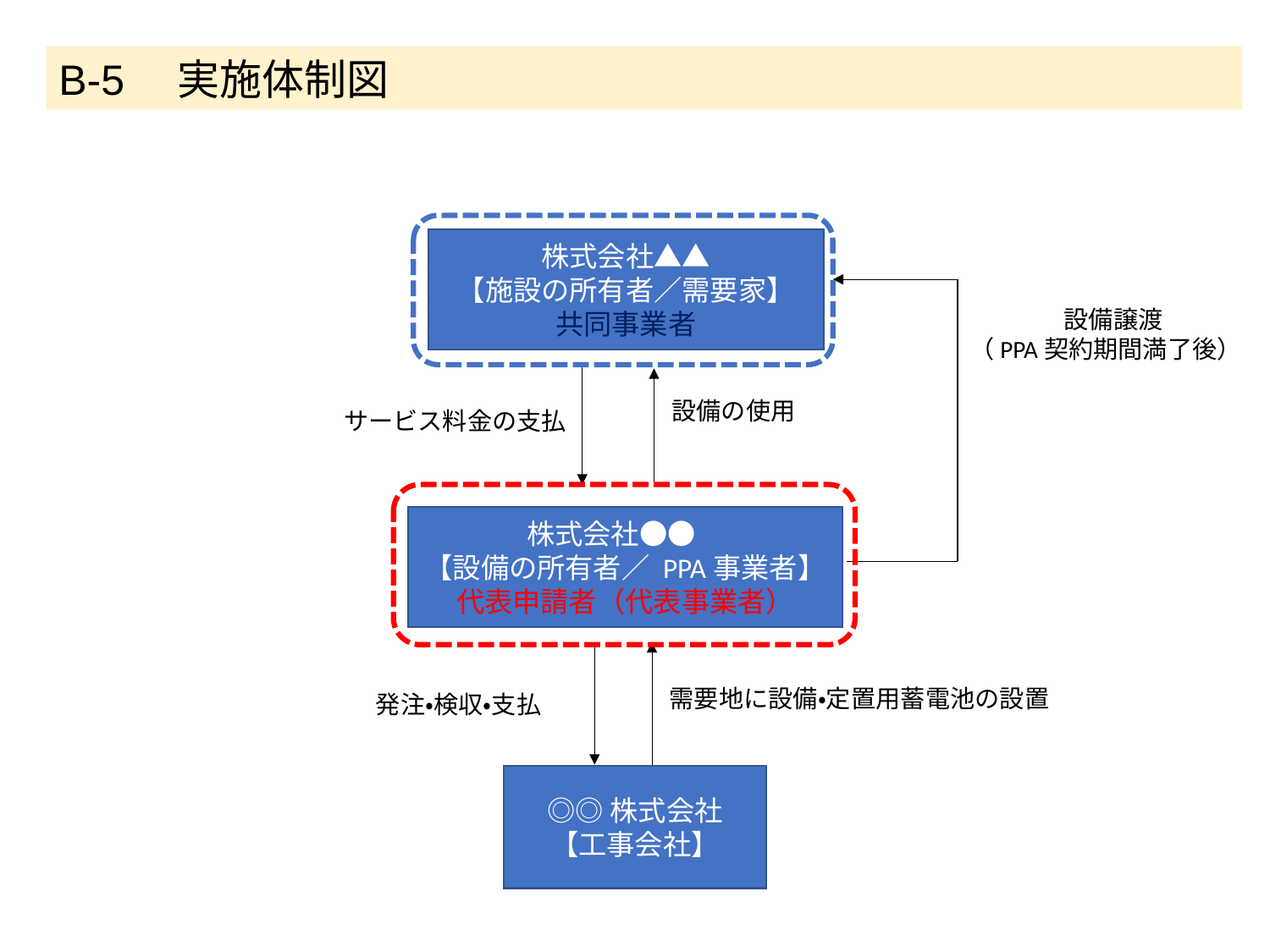

B-5　実施体制図

株式会社▲▲
【施設の所有者／需要家】
共同事業者
設備譲渡
（PPA契約期間満了後）
設備の使用
サービス料金の支払

株式会社●●　
【設備の所有者／ PPA事業者】
代表申請者（代表事業者）
需要地に設備・定置用蓄電池の設置
発注・検収・支払
◎◎株式会社
【工事会社】